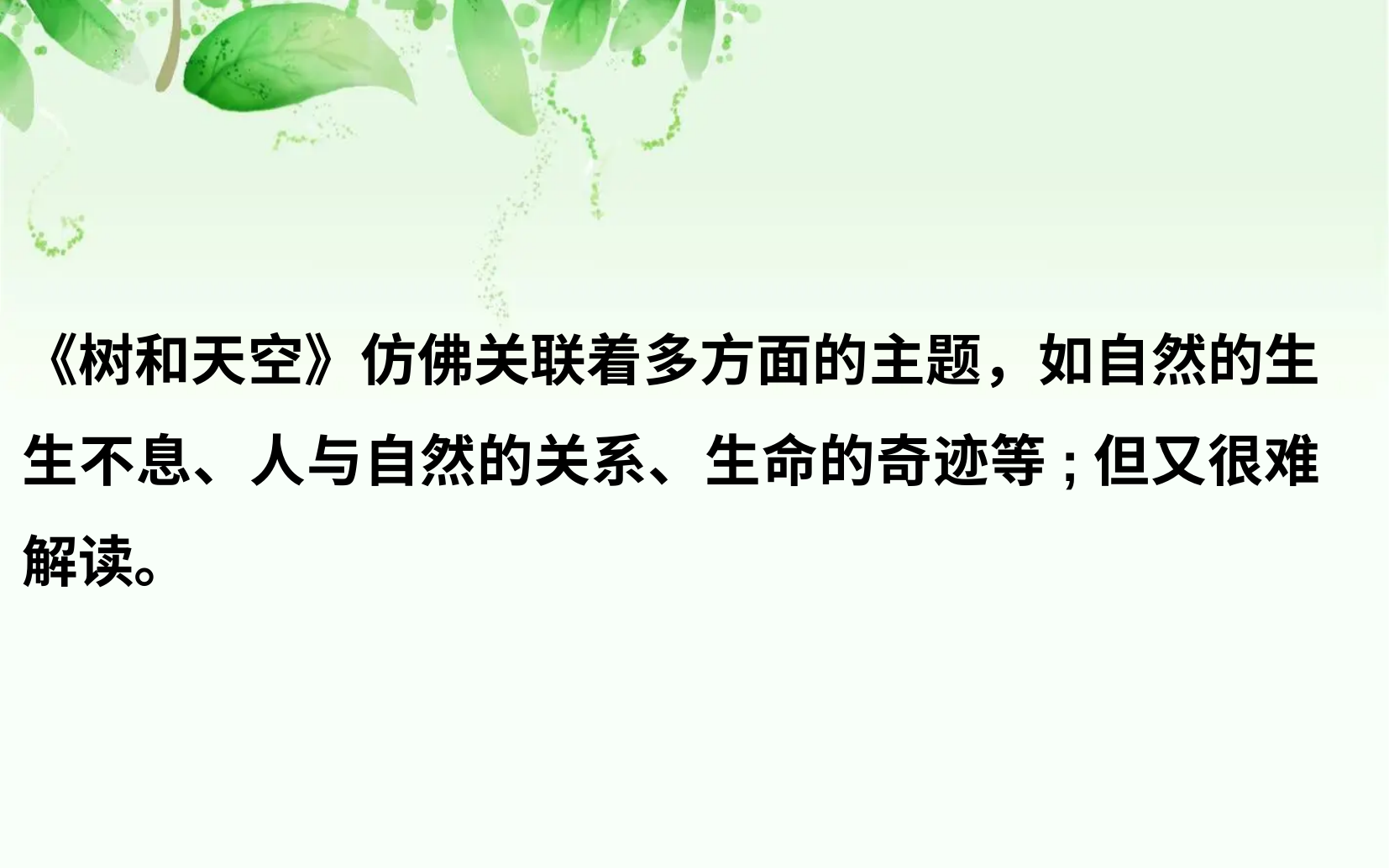

《树和天空》仿佛关联着多方面的主题，如自然的生生不息、人与自然的关系、生命的奇迹等;但又很难解读。